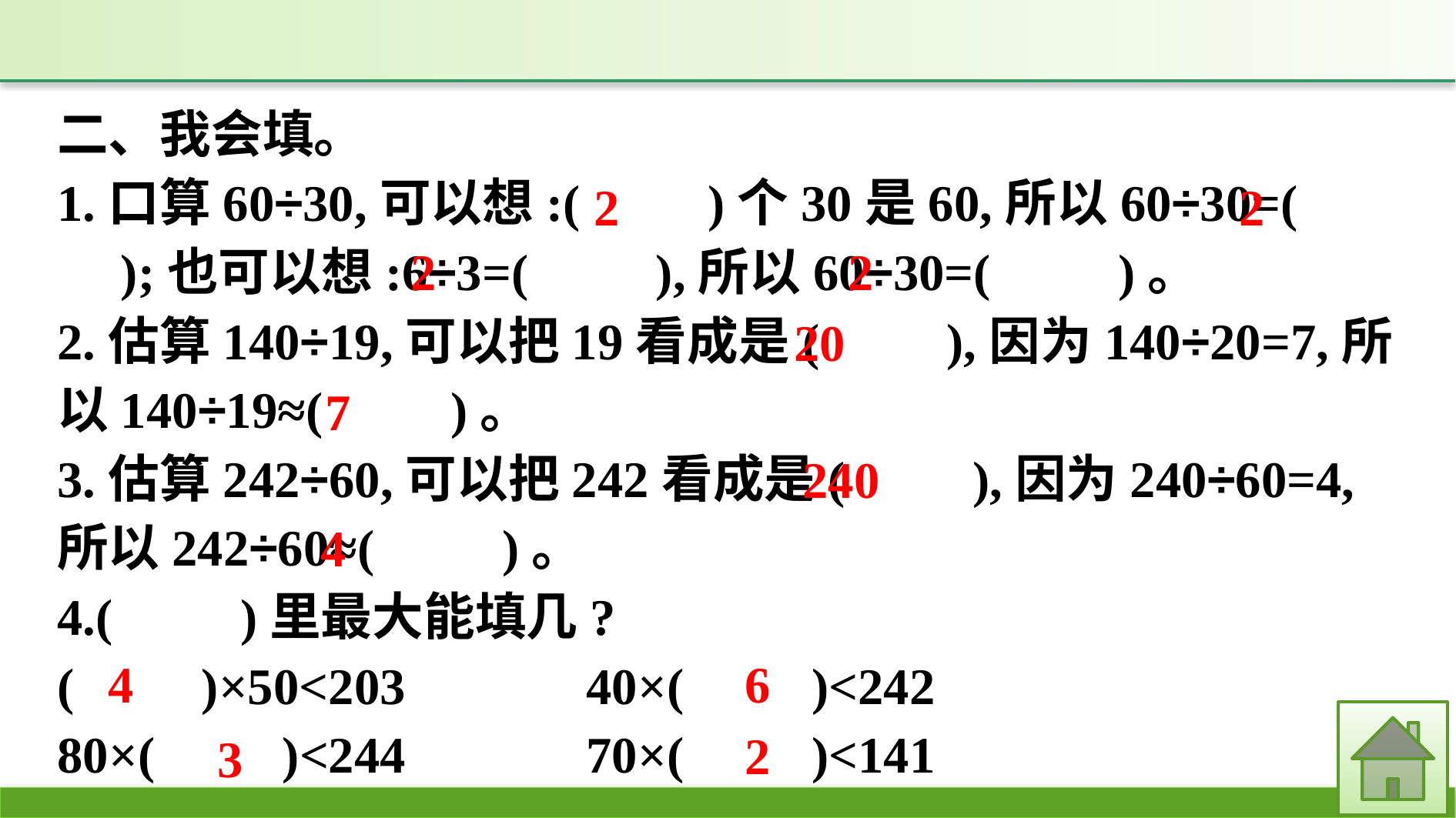

二、我会填。
1.口算60÷30,可以想:(　　)个30是60,所以60÷30=(　　);也可以想:6÷3=(　　),所以60÷30=(　　)。
2.估算140÷19,可以把19看成是(　　),因为140÷20=7,所以140÷19≈(　　)。
3.估算242÷60,可以把242看成是(　　),因为240÷60=4,所以242÷60≈(　　)。
4.(　　)里最大能填几?
(　　)×50<203　　	40×(　　)<242
80×(　　)<244		70×(　　)<141
2
2
2
2
20
7
240
4
4
6
2
3